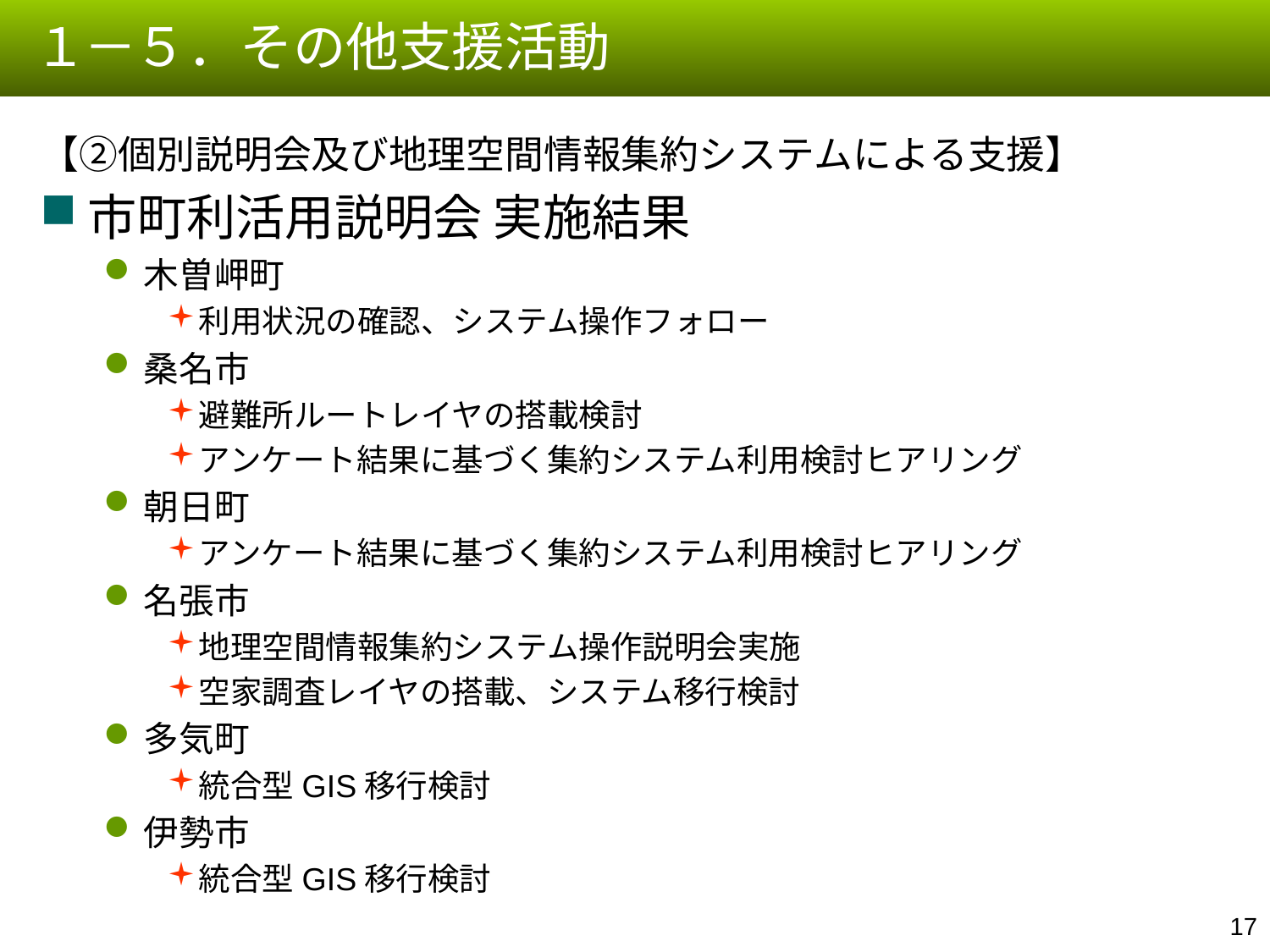

１－５．その他支援活動
【②個別説明会及び地理空間情報集約システムによる支援】
市町利活用説明会 実施結果
木曽岬町
利用状況の確認、システム操作フォロー
桑名市
避難所ルートレイヤの搭載検討
アンケート結果に基づく集約システム利用検討ヒアリング
朝日町
アンケート結果に基づく集約システム利用検討ヒアリング
名張市
地理空間情報集約システム操作説明会実施
空家調査レイヤの搭載、システム移行検討
多気町
統合型GIS移行検討
伊勢市
統合型GIS移行検討

17